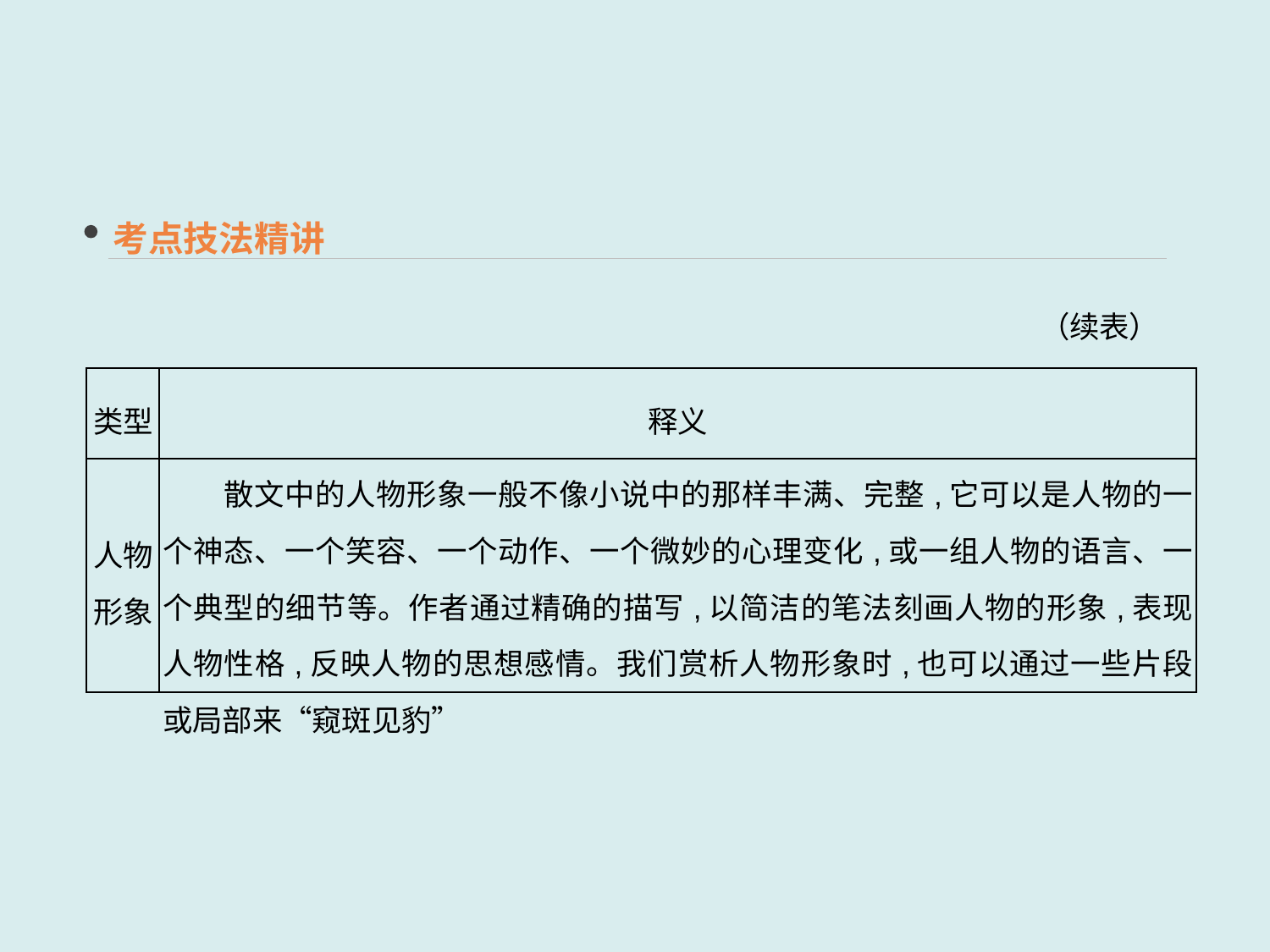

考点技法精讲

（续表）
| 类型 | 释义 |
| --- | --- |
| 人物 形象 | 散文中的人物形象一般不像小说中的那样丰满、完整,它可以是人物的一个神态、一个笑容、一个动作、一个微妙的心理变化,或一组人物的语言、一个典型的细节等。作者通过精确的描写,以简洁的笔法刻画人物的形象,表现人物性格,反映人物的思想感情。我们赏析人物形象时,也可以通过一些片段或局部来“窥斑见豹” |